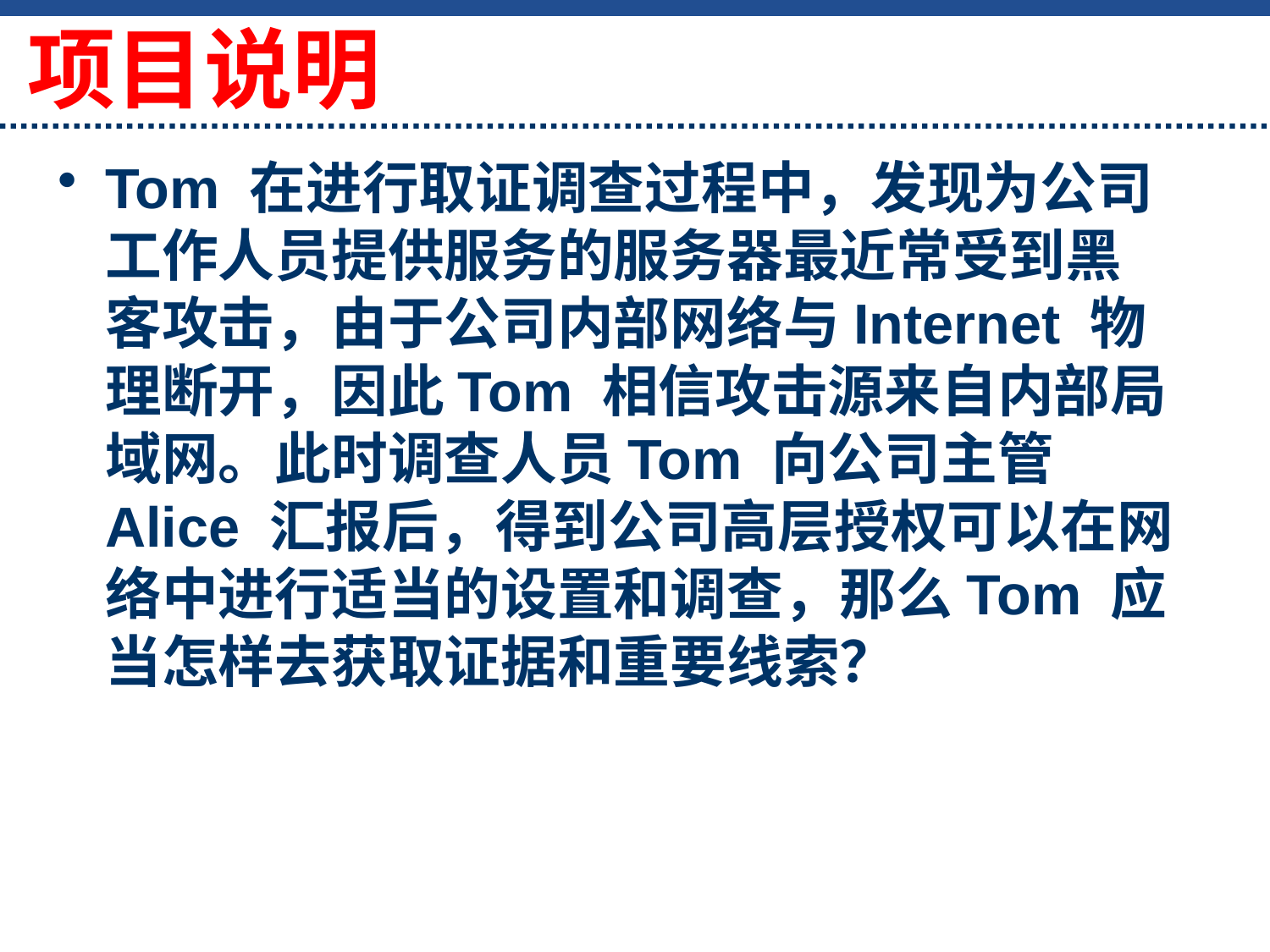

项目说明
Tom 在进行取证调查过程中，发现为公司工作人员提供服务的服务器最近常受到黑客攻击，由于公司内部网络与Internet 物理断开，因此Tom 相信攻击源来自内部局域网。此时调查人员Tom 向公司主管Alice 汇报后，得到公司高层授权可以在网络中进行适当的设置和调查，那么Tom 应当怎样去获取证据和重要线索？